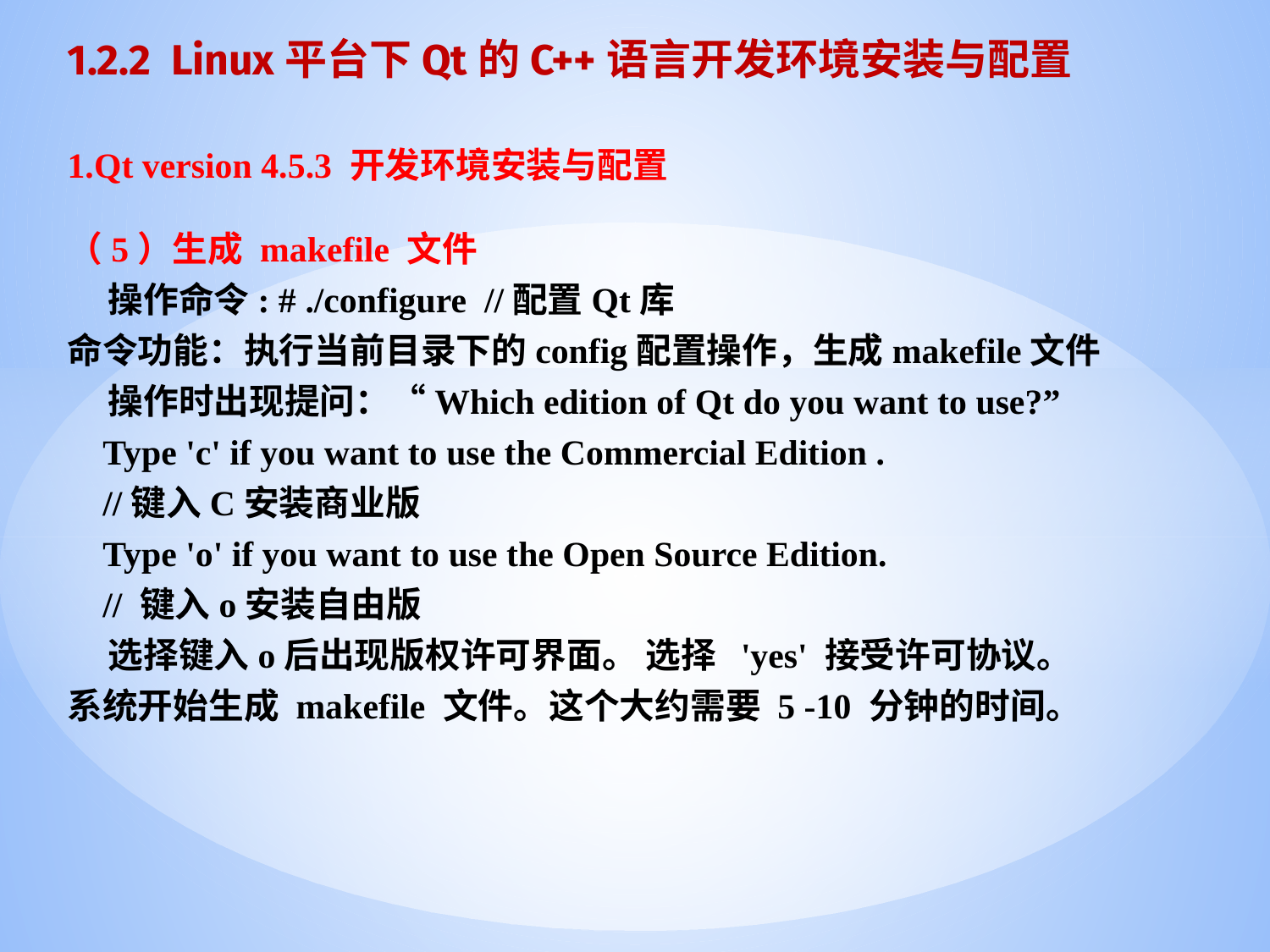

1.2.2  Linux平台下Qt的C++语言开发环境安装与配置
1.Qt version 4.5.3 开发环境安装与配置

（5）生成 makefile 文件
    操作命令: # ./configure  //配置Qt库
命令功能：执行当前目录下的config配置操作，生成makefile文件
    操作时出现提问：“Which edition of Qt do you want to use?”
    Type 'c' if you want to use the Commercial Edition .
    //键入C安装商业版
    Type 'o' if you want to use the Open Source Edition.
    // 键入o安装自由版
    选择键入o后出现版权许可界面。 选择  'yes' 接受许可协议。
系统开始生成 makefile 文件。这个大约需要 5 -10 分钟的时间。